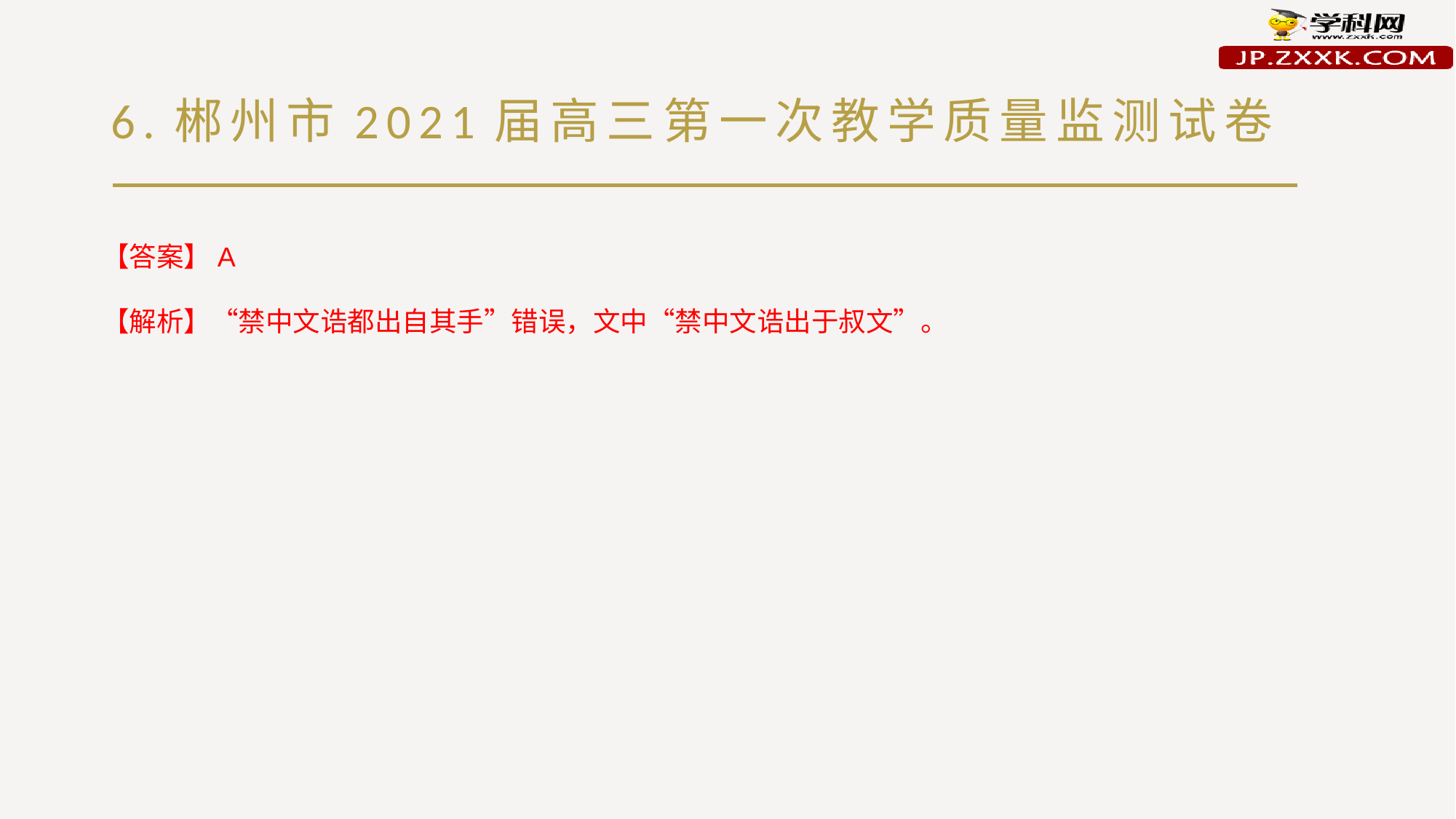

# 6.郴州市2021届高三第一次教学质量监测试卷
【答案】A
【解析】“禁中文诰都出自其手”错误，文中“禁中文诰出于叔文”。